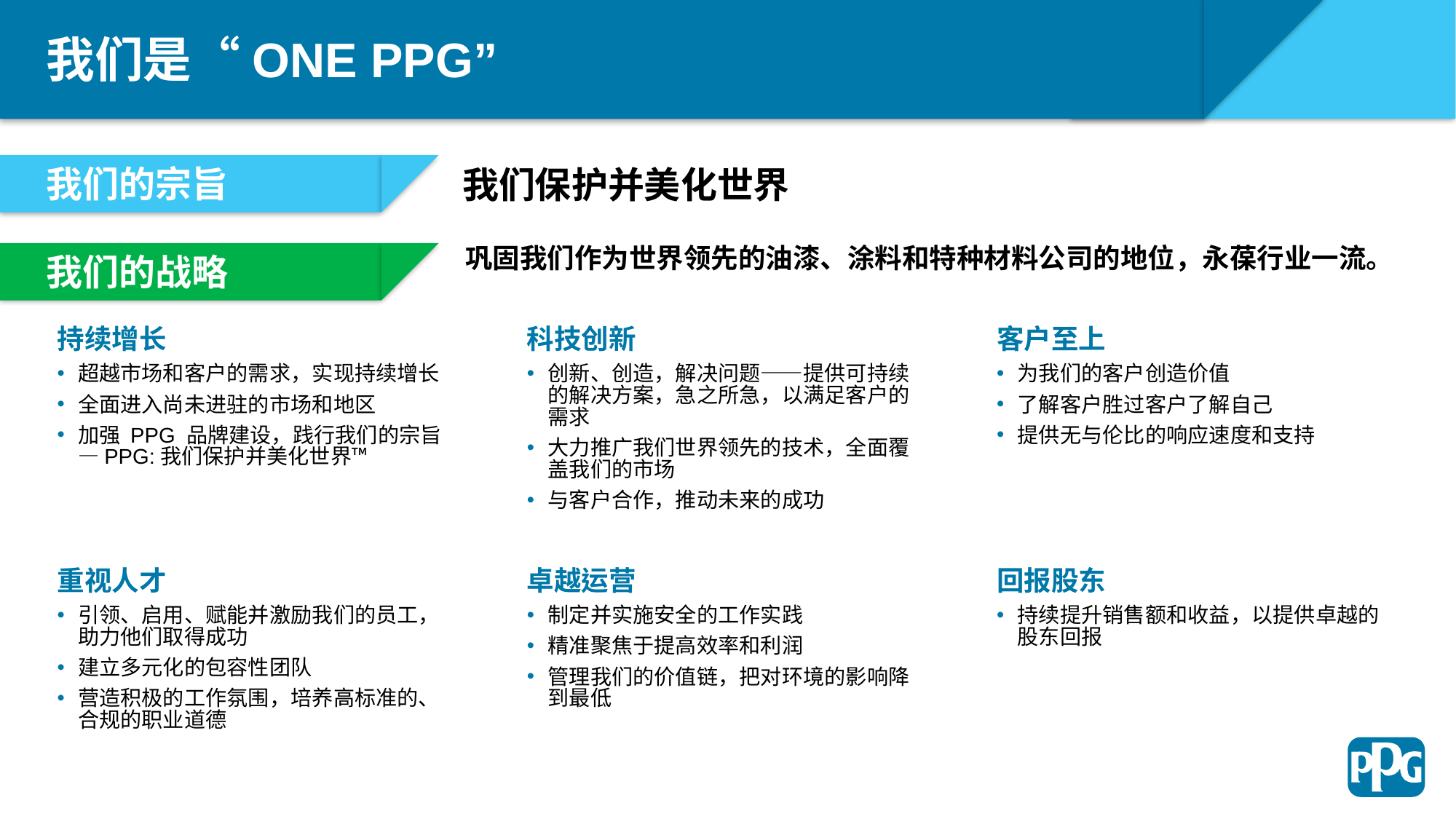

我们是“ONE PPG”

我们的宗旨
我们保护并美化世界
巩固我们作为世界领先的油漆、涂料和特种材料公司的地位，永葆行业一流。

我们的战略
持续增长
超越市场和客户的需求，实现持续增长
全面进入尚未进驻的市场和地区
加强 PPG 品牌建设，践行我们的宗旨—PPG:我们保护并美化世界™
科技创新
创新、创造，解决问题——提供可持续的解决方案，急之所急，以满足客户的需求
大力推广我们世界领先的技术，全面覆盖我们的市场
与客户合作，推动未来的成功
客户至上
为我们的客户创造价值
了解客户胜过客户了解自己
提供无与伦比的响应速度和支持
重视人才
引领、启用、赋能并激励我们的员工，助力他们取得成功
建立多元化的包容性团队
营造积极的工作氛围，培养高标准的、合规的职业道德
卓越运营
制定并实施安全的工作实践
精准聚焦于提高效率和利润
管理我们的价值链，把对环境的影响降到最低
回报股东
持续提升销售额和收益，以提供卓越的股东回报